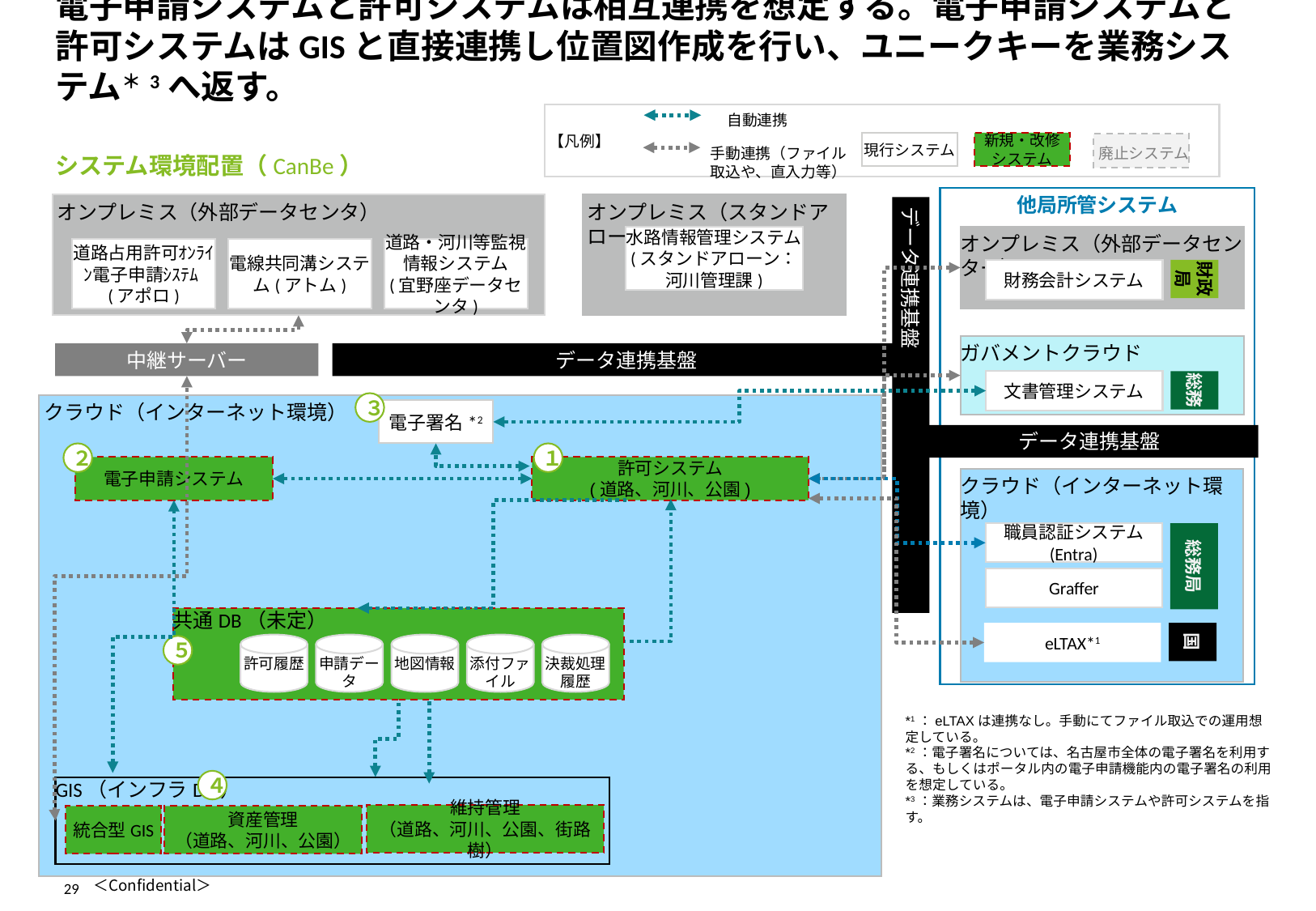

# 電子申請システムと許可システムは相互連携を想定する。電子申請システムと許可システムはGISと直接連携し位置図作成を行い、ユニークキーを業務システム＊3へ返す。
自動連携
【凡例】
現行システム
新規・改修
システム
廃止システム
手動連携（ファイル取込や、直入力等）
システム環境配置（CanBe）
他局所管システム
オンプレミス（外部データセンタ）
道路占用許可ｵﾝﾗｲﾝ電子申請ｼｽﾃﾑ(アポロ)
電線共同溝システム(アトム)
道路・河川等監視
情報システム
(宜野座データセンタ)
オンプレミス（スタンドアローン）
データ連携基盤
オンプレミス（外部データセンター）
水路情報管理システム
(スタンドアローン：
河川管理課)
財政局
財務会計システム
ガバメントクラウド
中継サーバー
データ連携基盤
総務
文書管理システム
３
クラウド（インターネット環境）
電子署名*2
データ連携基盤
２
１
電子申請システム
許可システム
(道路、河川、公園)
クラウド（インターネット環境）
職員認証システム
(Entra)
総務局
Graffer
共通DB（未定）
国
eLTAX*1
許可履歴
申請データ
地図情報
添付ファイル
決裁処理履歴
５
*1：eLTAXは連携なし。手動にてファイル取込での運用想定している。
*2：電子署名については、名古屋市全体の電子署名を利用する、もしくはポータル内の電子申請機能内の電子署名の利用を想定している。
*3：業務システムは、電子申請システムや許可システムを指す。
４
GIS（インフラDX）
維持管理
（道路、河川、公園、街路樹）
統合型GIS
資産管理
（道路、河川、公園）
29
＜Confidential＞